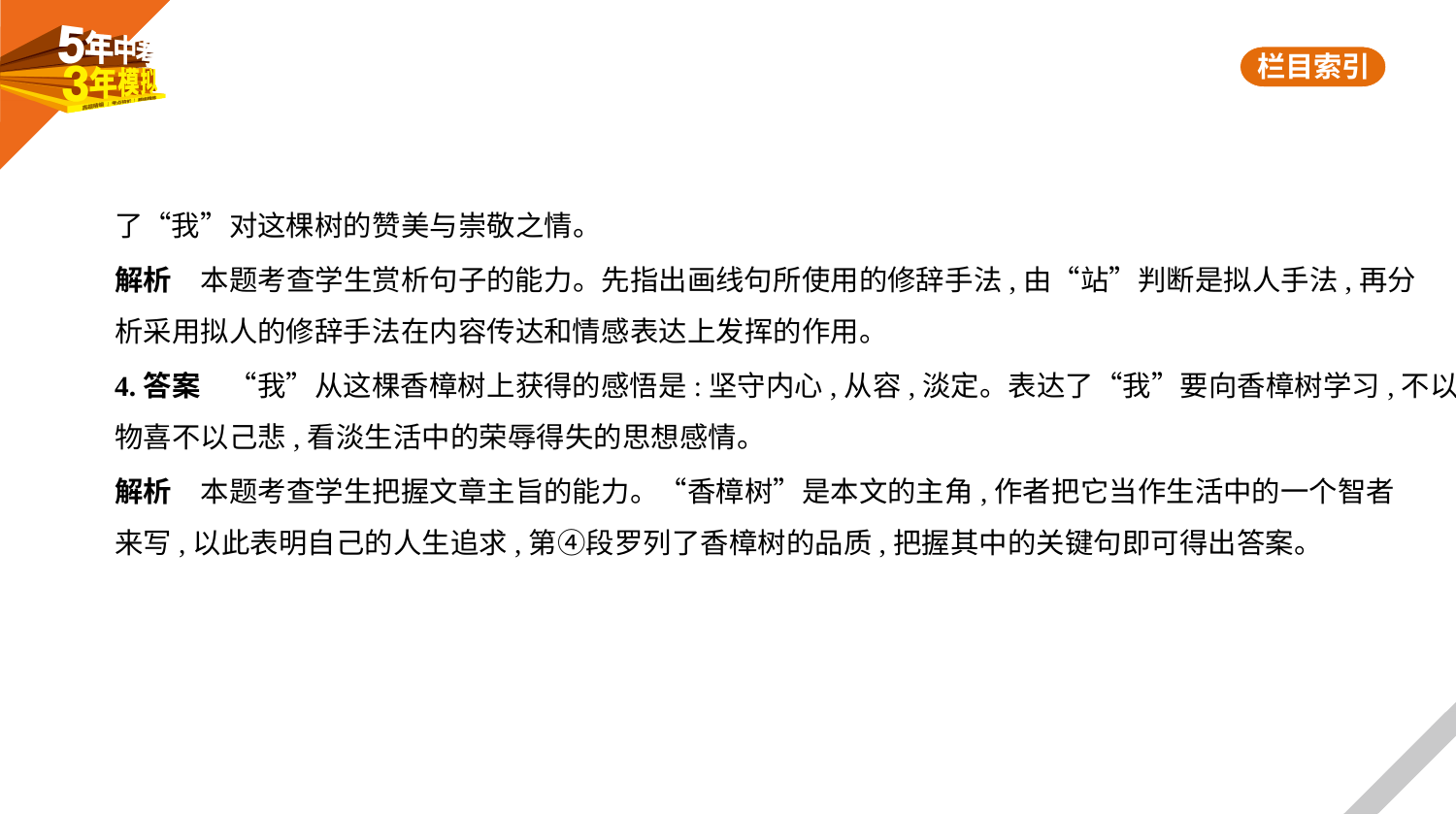

了“我”对这棵树的赞美与崇敬之情。
解析　本题考查学生赏析句子的能力。先指出画线句所使用的修辞手法,由“站”判断是拟人手法,再分
析采用拟人的修辞手法在内容传达和情感表达上发挥的作用。
4.答案　“我”从这棵香樟树上获得的感悟是:坚守内心,从容,淡定。表达了“我”要向香樟树学习,不以
物喜不以己悲,看淡生活中的荣辱得失的思想感情。
解析　本题考查学生把握文章主旨的能力。“香樟树”是本文的主角,作者把它当作生活中的一个智者
来写,以此表明自己的人生追求,第④段罗列了香樟树的品质,把握其中的关键句即可得出答案。